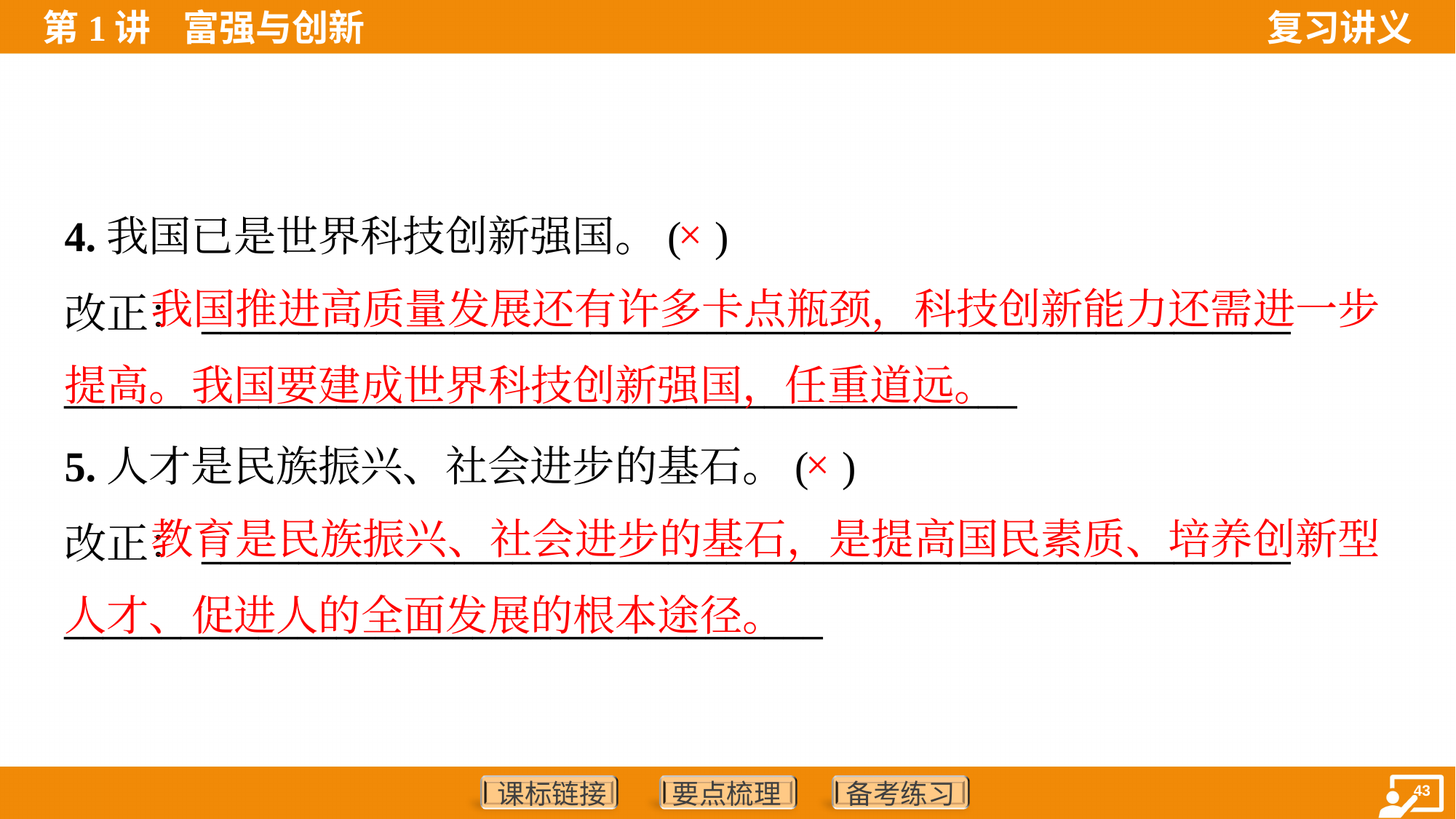

4.我国已是世界科技创新强国。(   )
改正：________________________________________________________
_________________________________________________
×
       我国推进高质量发展还有许多卡点瓶颈，科技创新能力还需进一步提高。我国要建成世界科技创新强国，任重道远。
5.人才是民族振兴、社会进步的基石。(   )
改正：________________________________________________________
_______________________________________
×
       教育是民族振兴、社会进步的基石，是提高国民素质、培养创新型人才、促进人的全面发展的根本途径。